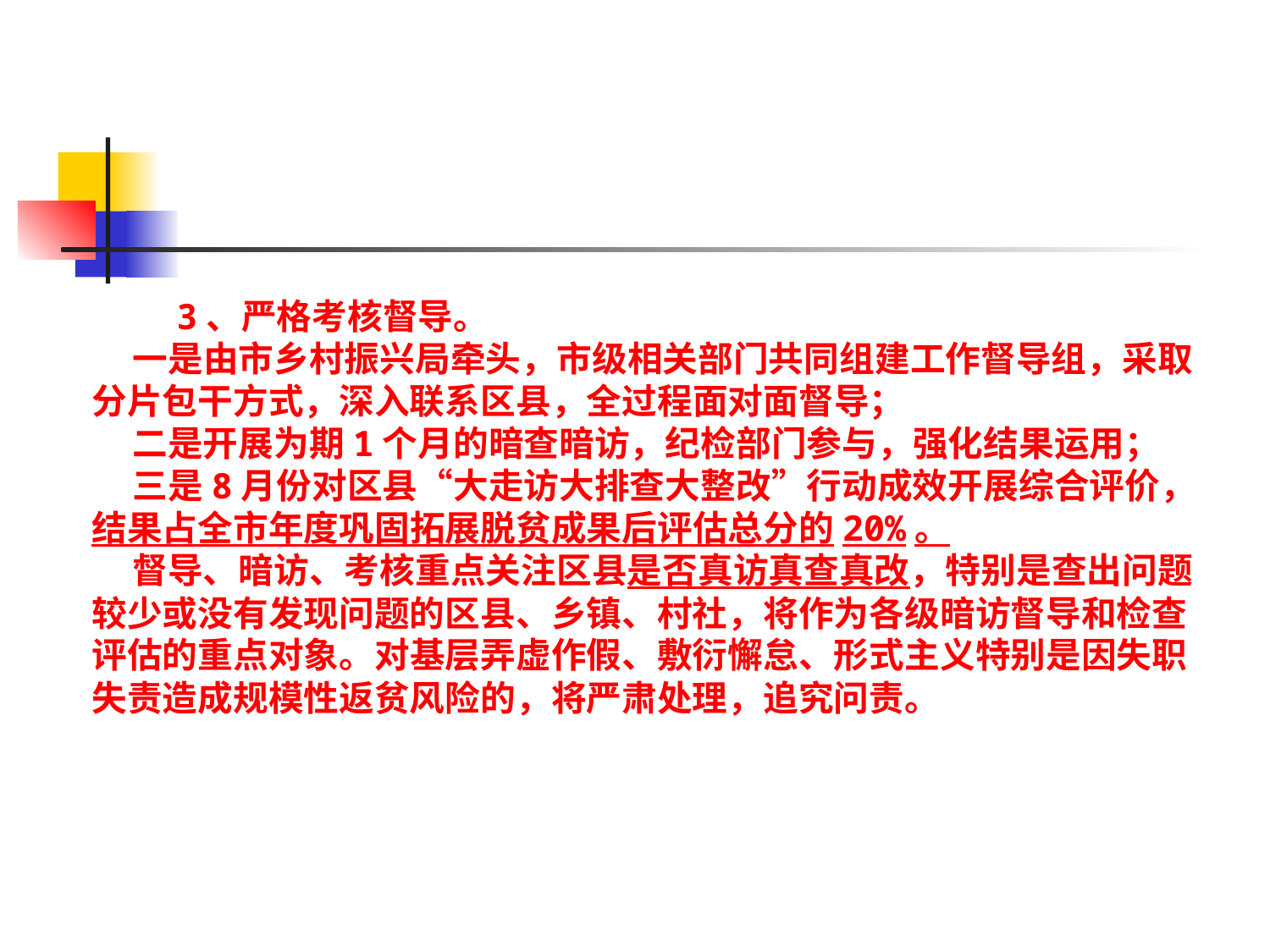

3、严格考核督导。
    一是由市乡村振兴局牵头，市级相关部门共同组建工作督导组，采取分片包干方式，深入联系区县，全过程面对面督导；
    二是开展为期1个月的暗查暗访，纪检部门参与，强化结果运用；
    三是8月份对区县“大走访大排查大整改”行动成效开展综合评价，结果占全市年度巩固拓展脱贫成果后评估总分的20%。
    督导、暗访、考核重点关注区县是否真访真查真改，特别是查出问题较少或没有发现问题的区县、乡镇、村社，将作为各级暗访督导和检查评估的重点对象。对基层弄虚作假、敷衍懈怠、形式主义特别是因失职失责造成规模性返贫风险的，将严肃处理，追究问责。